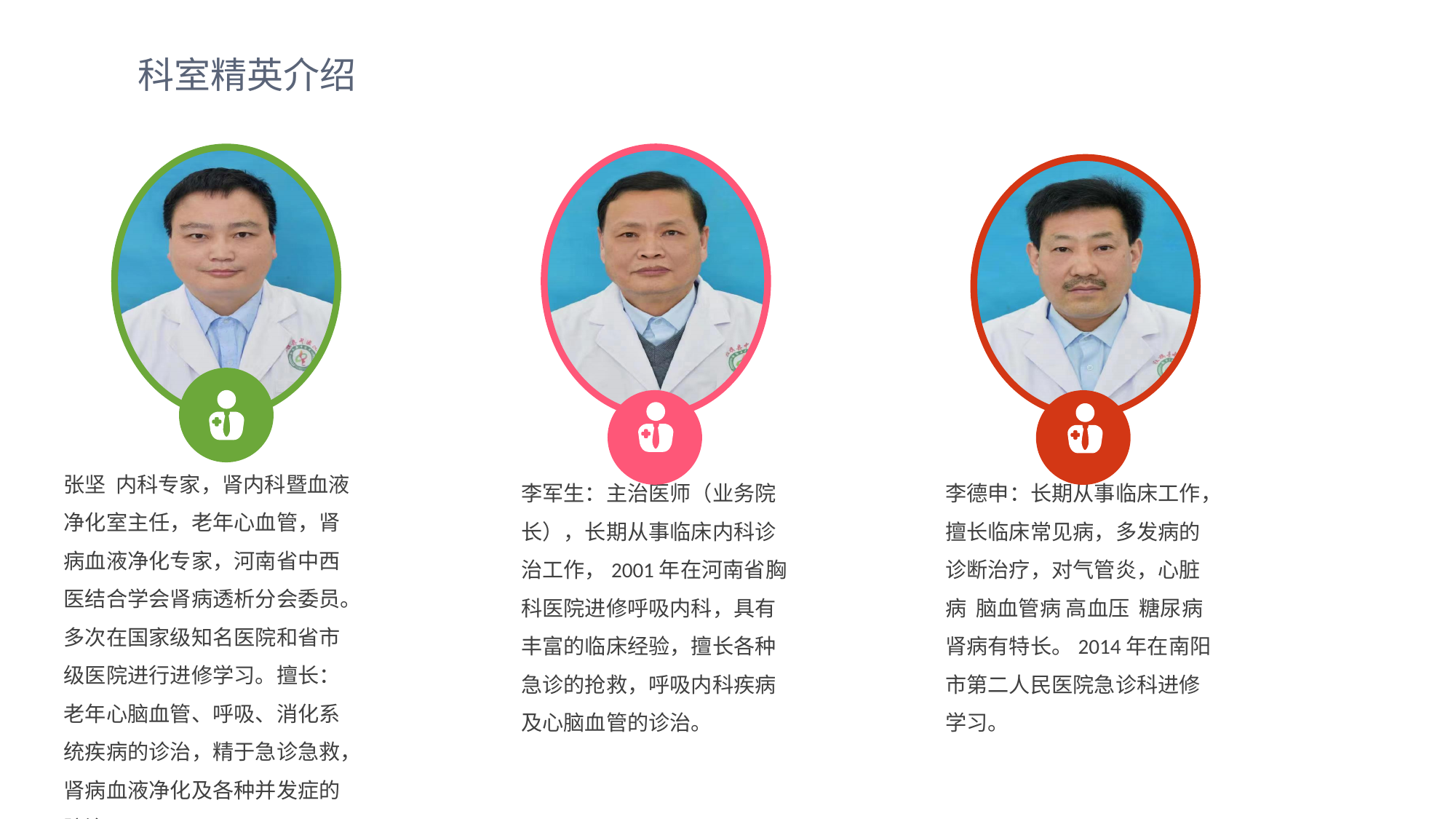

科室精英介绍

张坚  内科专家，肾内科暨血液净化室主任，老年心血管，肾病血液净化专家，河南省中西医结合学会肾病透析分会委员。多次在国家级知名医院和省市级医院进行进修学习。擅长：老年心脑血管、呼吸、消化系统疾病的诊治，精于急诊急救，肾病血液净化及各种并发症的防治。
李德申：长期从事临床工作，擅长临床常见病，多发病的诊断治疗，对气管炎，心脏病  脑血管病 高血压  糖尿病 肾病有特长。2014年在南阳市第二人民医院急诊科进修学习。
李军生：主治医师（业务院长），长期从事临床内科诊治工作，2001年在河南省胸科医院进修呼吸内科，具有丰富的临床经验，擅长各种急诊的抢救，呼吸内科疾病及心脑血管的诊治。